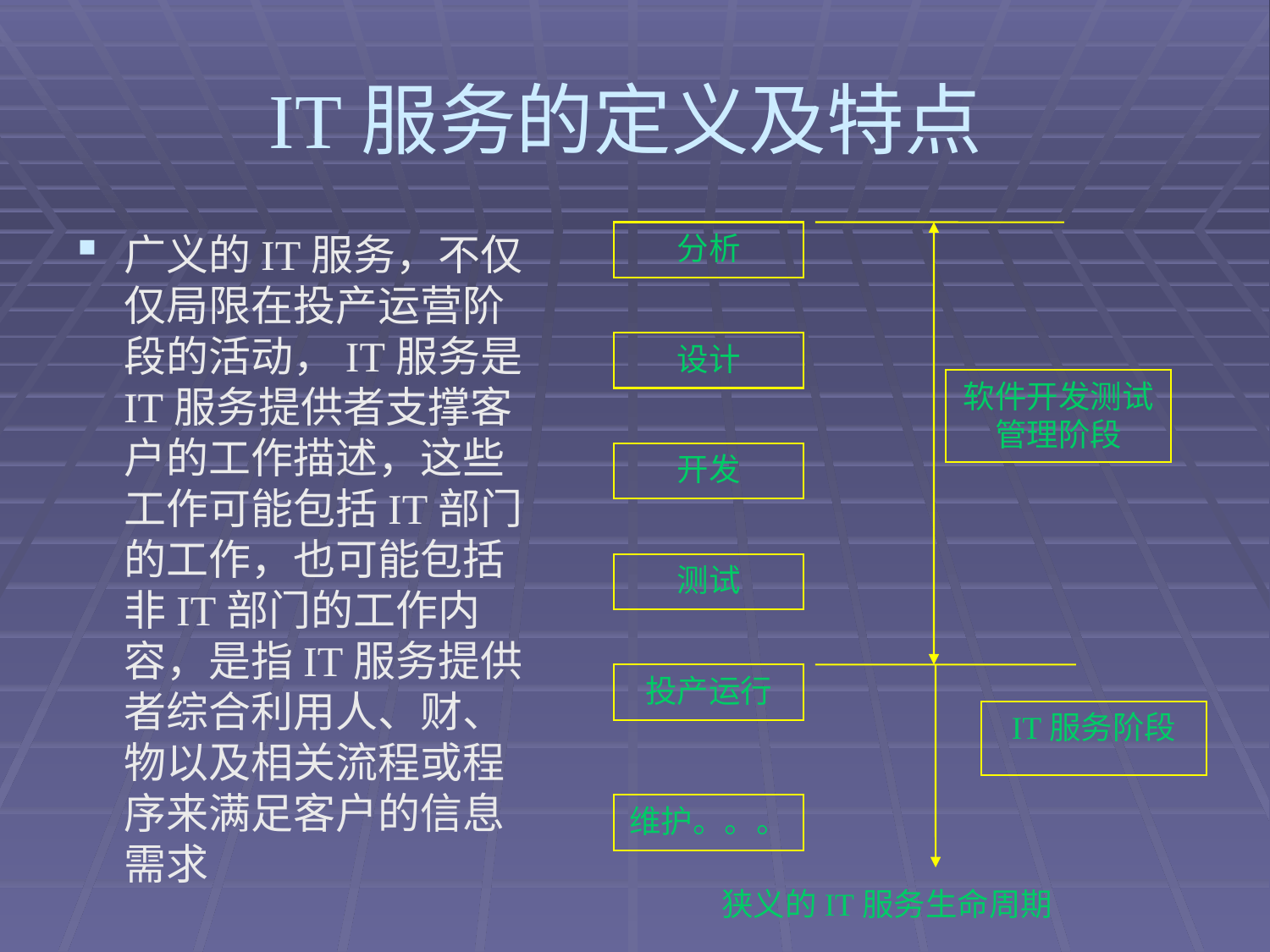

# IT服务的定义及特点
广义的IT服务，不仅仅局限在投产运营阶段的活动，IT服务是IT服务提供者支撑客户的工作描述，这些工作可能包括IT部门的工作，也可能包括非IT部门的工作内容，是指IT服务提供者综合利用人、财、物以及相关流程或程序来满足客户的信息需求
分析

设计
软件开发测试管理阶段
开发
测试
投产运行

IT服务阶段
维护。。。
狭义的IT服务生命周期